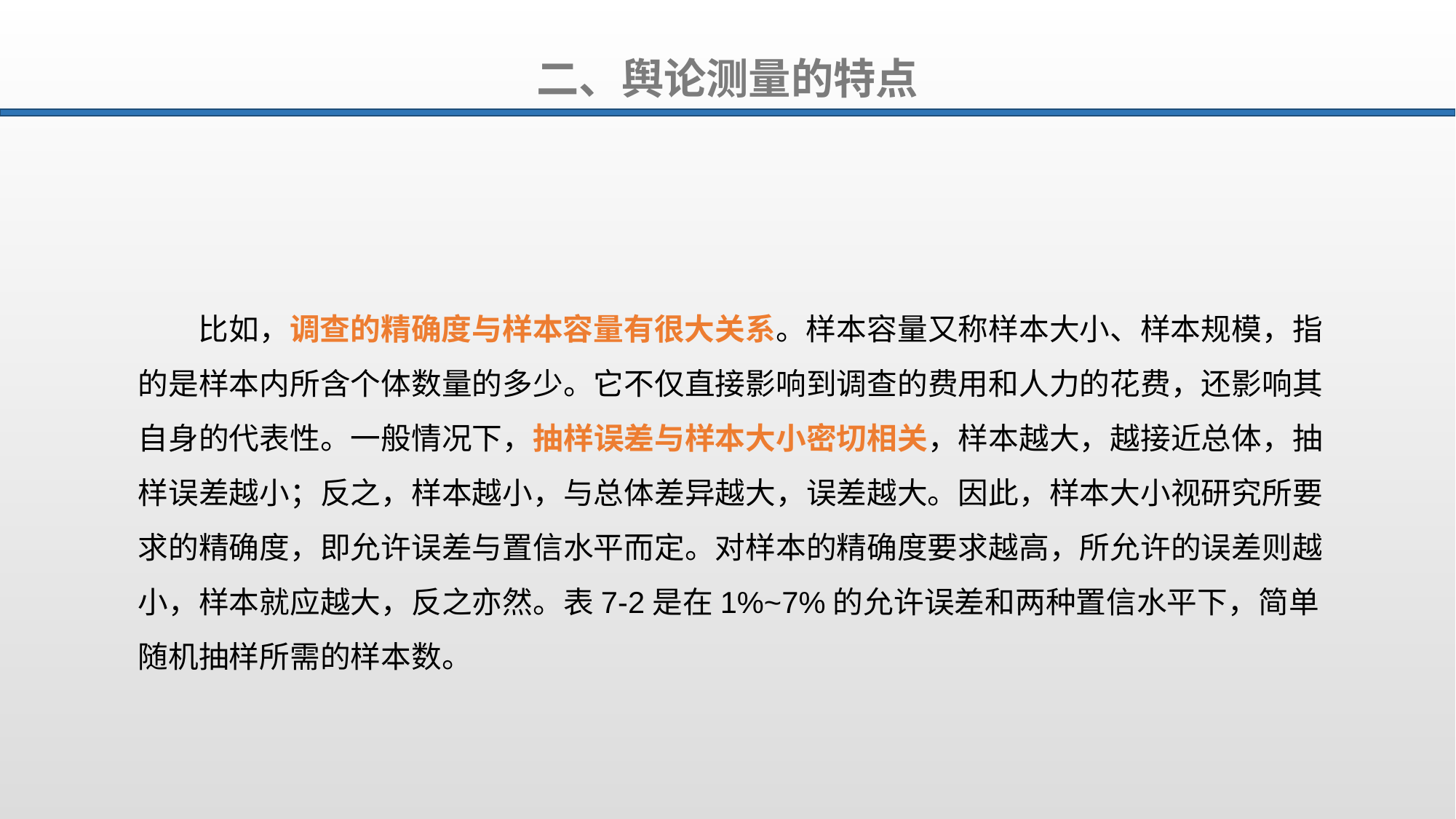

二、舆论测量的特点

比如，调查的精确度与样本容量有很大关系。样本容量又称样本大小、样本规模，指的是样本内所含个体数量的多少。它不仅直接影响到调查的费用和人力的花费，还影响其自身的代表性。一般情况下，抽样误差与样本大小密切相关，样本越大，越接近总体，抽样误差越小；反之，样本越小，与总体差异越大，误差越大。因此，样本大小视研究所要求的精确度，即允许误差与置信水平而定。对样本的精确度要求越高，所允许的误差则越小，样本就应越大，反之亦然。表7-2是在1%~7%的允许误差和两种置信水平下，简单随机抽样所需的样本数。